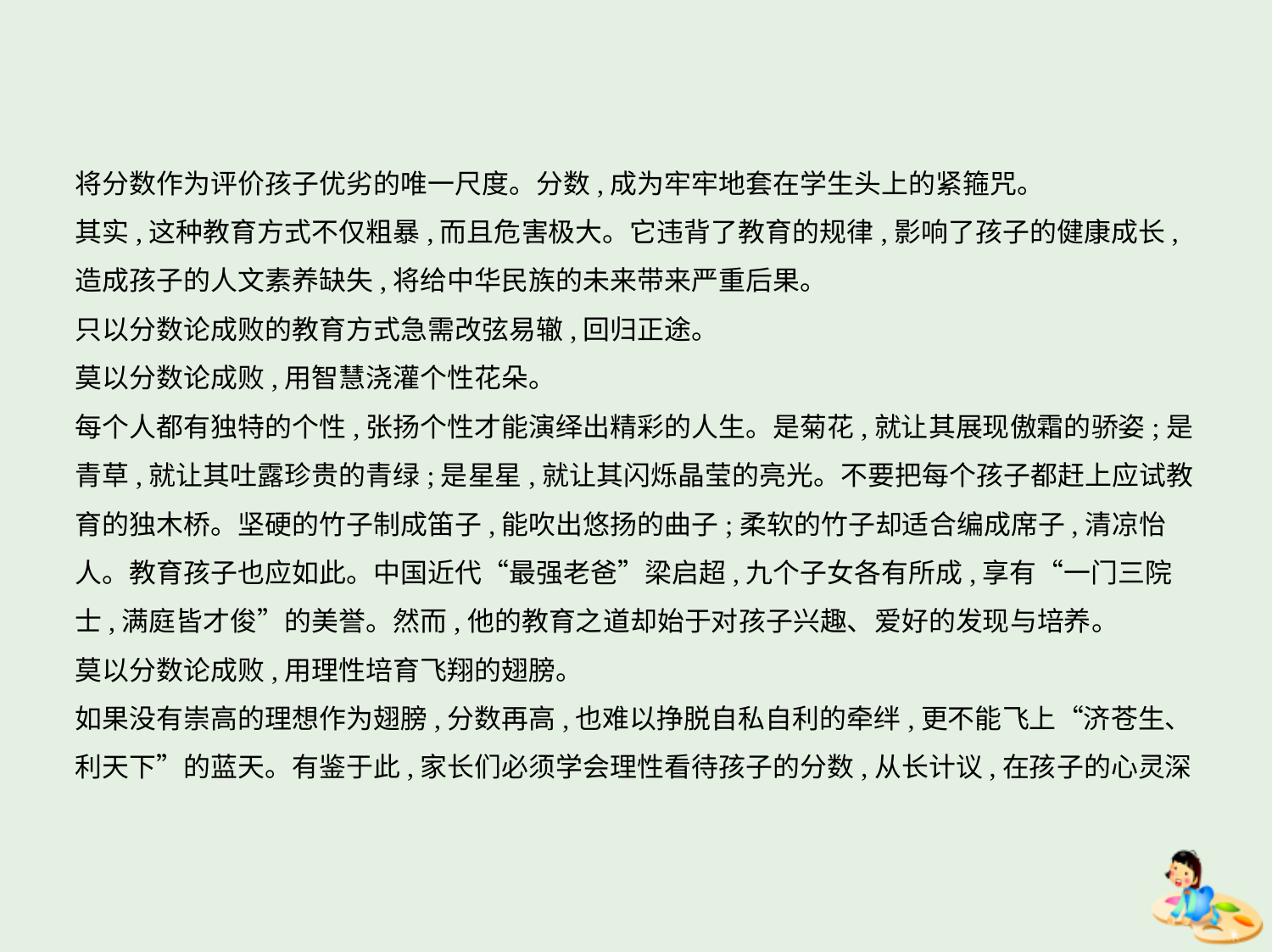

将分数作为评价孩子优劣的唯一尺度。分数,成为牢牢地套在学生头上的紧箍咒。
其实,这种教育方式不仅粗暴,而且危害极大。它违背了教育的规律,影响了孩子的健康成长,
造成孩子的人文素养缺失,将给中华民族的未来带来严重后果。
只以分数论成败的教育方式急需改弦易辙,回归正途。
莫以分数论成败,用智慧浇灌个性花朵。
每个人都有独特的个性,张扬个性才能演绎出精彩的人生。是菊花,就让其展现傲霜的骄姿;是
青草,就让其吐露珍贵的青绿;是星星,就让其闪烁晶莹的亮光。不要把每个孩子都赶上应试教
育的独木桥。坚硬的竹子制成笛子,能吹出悠扬的曲子;柔软的竹子却适合编成席子,清凉怡
人。教育孩子也应如此。中国近代“最强老爸”梁启超,九个子女各有所成,享有“一门三院
士,满庭皆才俊”的美誉。然而,他的教育之道却始于对孩子兴趣、爱好的发现与培养。
莫以分数论成败,用理性培育飞翔的翅膀。
如果没有崇高的理想作为翅膀,分数再高,也难以挣脱自私自利的牵绊,更不能飞上“济苍生、
利天下”的蓝天。有鉴于此,家长们必须学会理性看待孩子的分数,从长计议,在孩子的心灵深